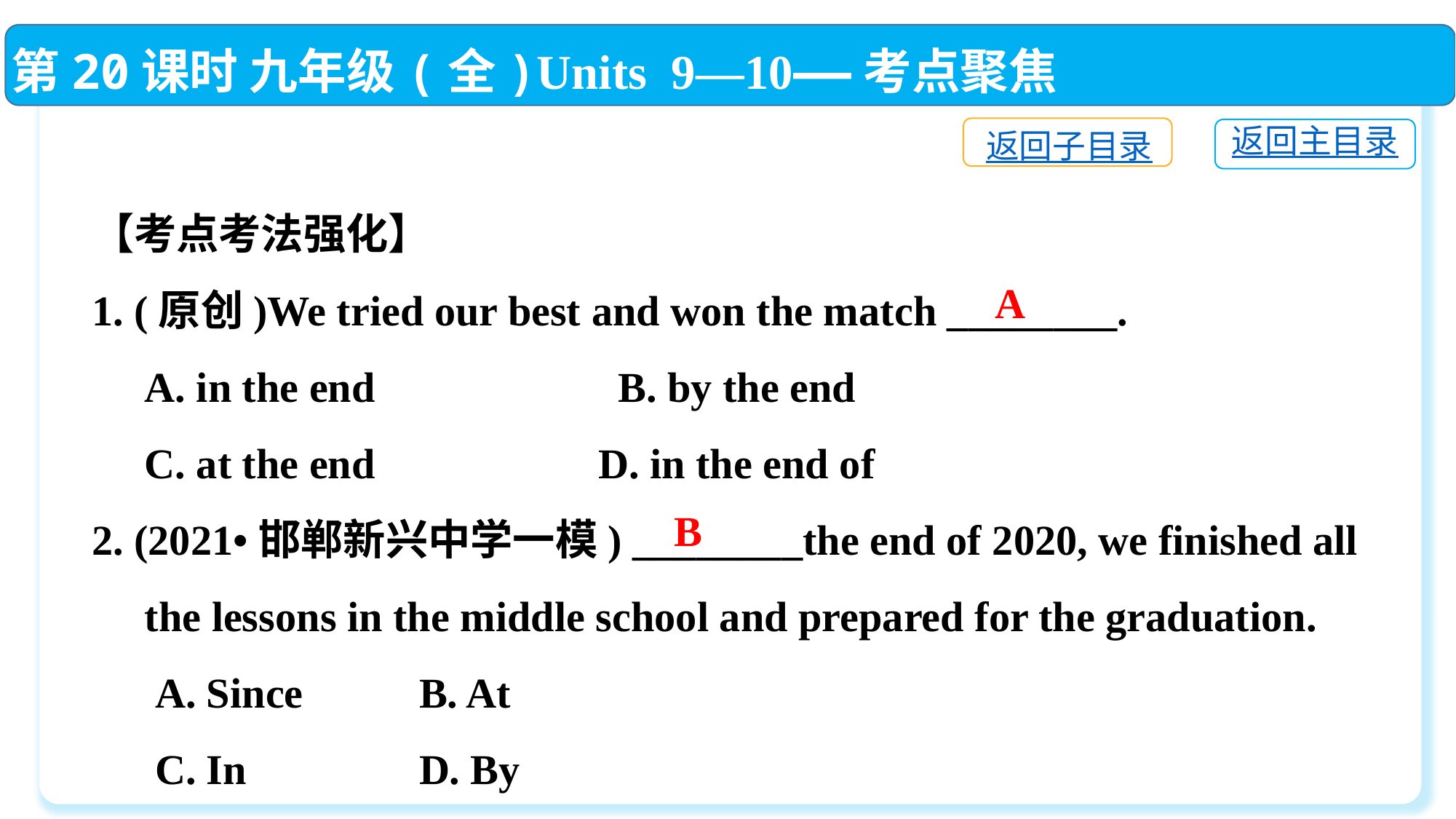

第20课时 九年级(全)Units  9—10——考点聚焦

返回子目录
返回主目录
【考点考法强化】
1. (原创)We tried our best and won the match ________.
     A. in the end 　　　　　B. by the end
     C. at the end	                 D. in the end of
2. (2021•邯郸新兴中学一模) ________the end of 2020, we finished all
     the lessons in the middle school and prepared for the graduation.
      A. Since　　 	B. At
      C. In　　　 	D. By

A
B